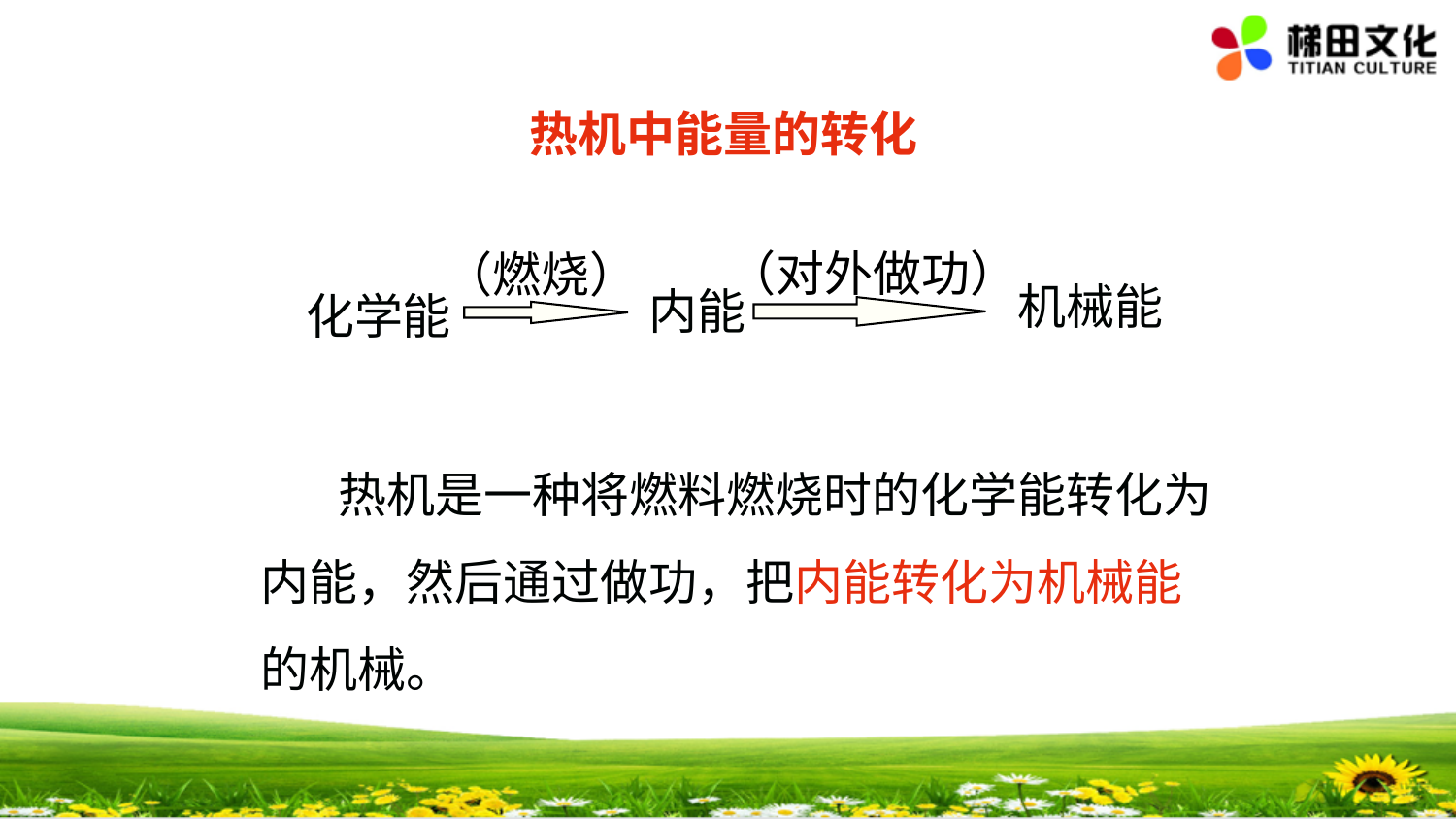

热机中能量的转化
（燃烧）
（对外做功）
机械能
内能
化学能

      热机是一种将燃料燃烧时的化学能转化为内能，然后通过做功，把内能转化为机械能的机械。